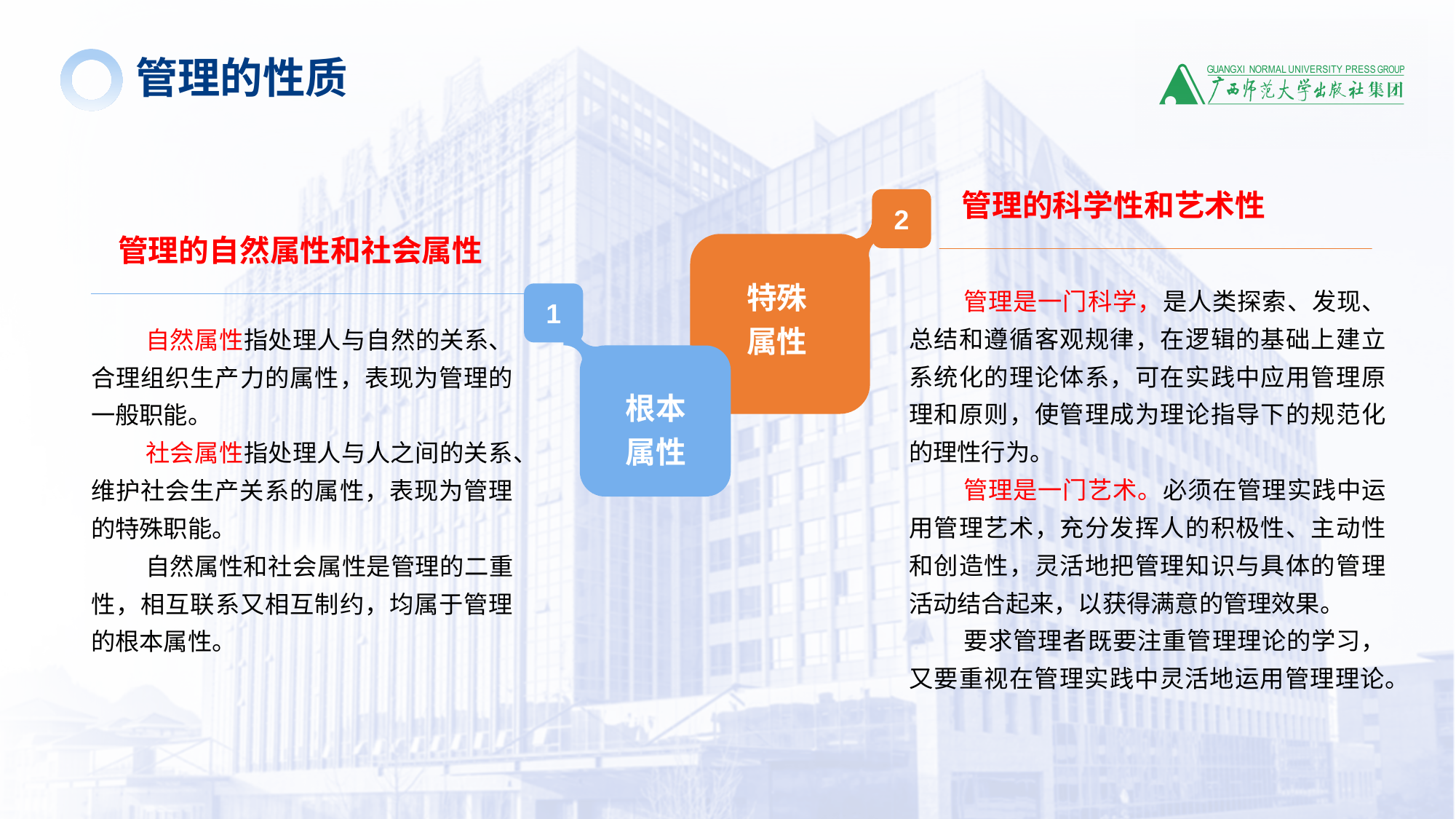

管理的性质

管理的科学性和艺术性
管理的自然属性和社会属性
2

特殊
属性
管理是一门科学，是人类探索、发现、总结和遵循客观规律，在逻辑的基础上建立系统化的理论体系，可在实践中应用管理原理和原则，使管理成为理论指导下的规范化的理性行为。
管理是一门艺术。必须在管理实践中运用管理艺术，充分发挥人的积极性、主动性和创造性，灵活地把管理知识与具体的管理活动结合起来，以获得满意的管理效果。
要求管理者既要注重管理理论的学习，又要重视在管理实践中灵活地运用管理理论。
1
自然属性指处理人与自然的关系、合理组织生产力的属性，表现为管理的一般职能。
社会属性指处理人与人之间的关系、维护社会生产关系的属性，表现为管理的特殊职能。
自然属性和社会属性是管理的二重性，相互联系又相互制约，均属于管理的根本属性。

根本
属性